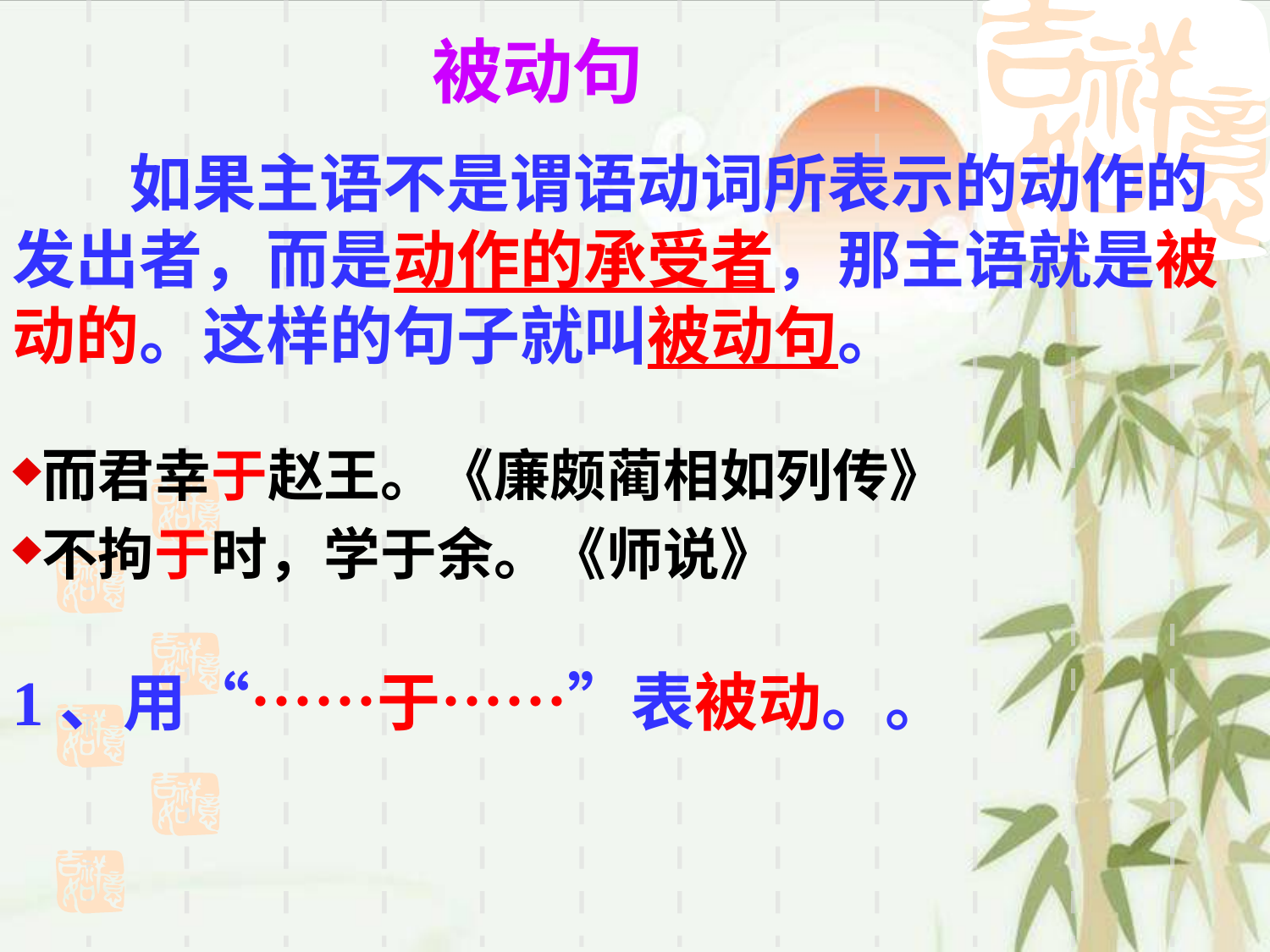

被动句
        如果主语不是谓语动词所表示的动作的发出者，而是动作的承受者，那主语就是被动的。这样的句子就叫被动句。
而君幸于赵王。《廉颇蔺相如列传》
不拘于时，学于余。《师说》

1、用“……于……”表被动。。